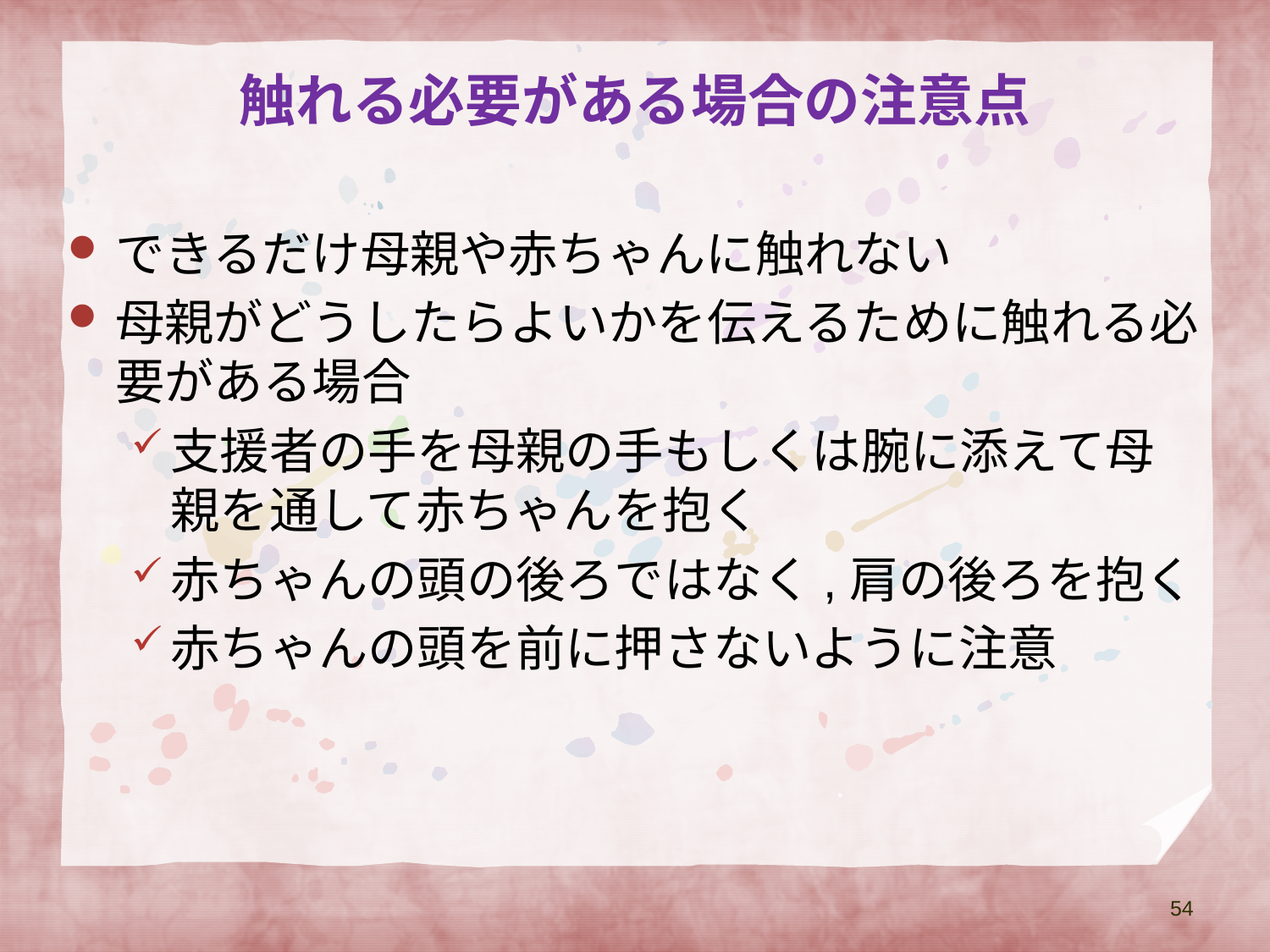

# 触れる必要がある場合の注意点
できるだけ母親や赤ちゃんに触れない
母親がどうしたらよいかを伝えるために触れる必要がある場合
支援者の手を母親の手もしくは腕に添えて母親を通して赤ちゃんを抱く
赤ちゃんの頭の後ろではなく,肩の後ろを抱く
赤ちゃんの頭を前に押さないように注意

54